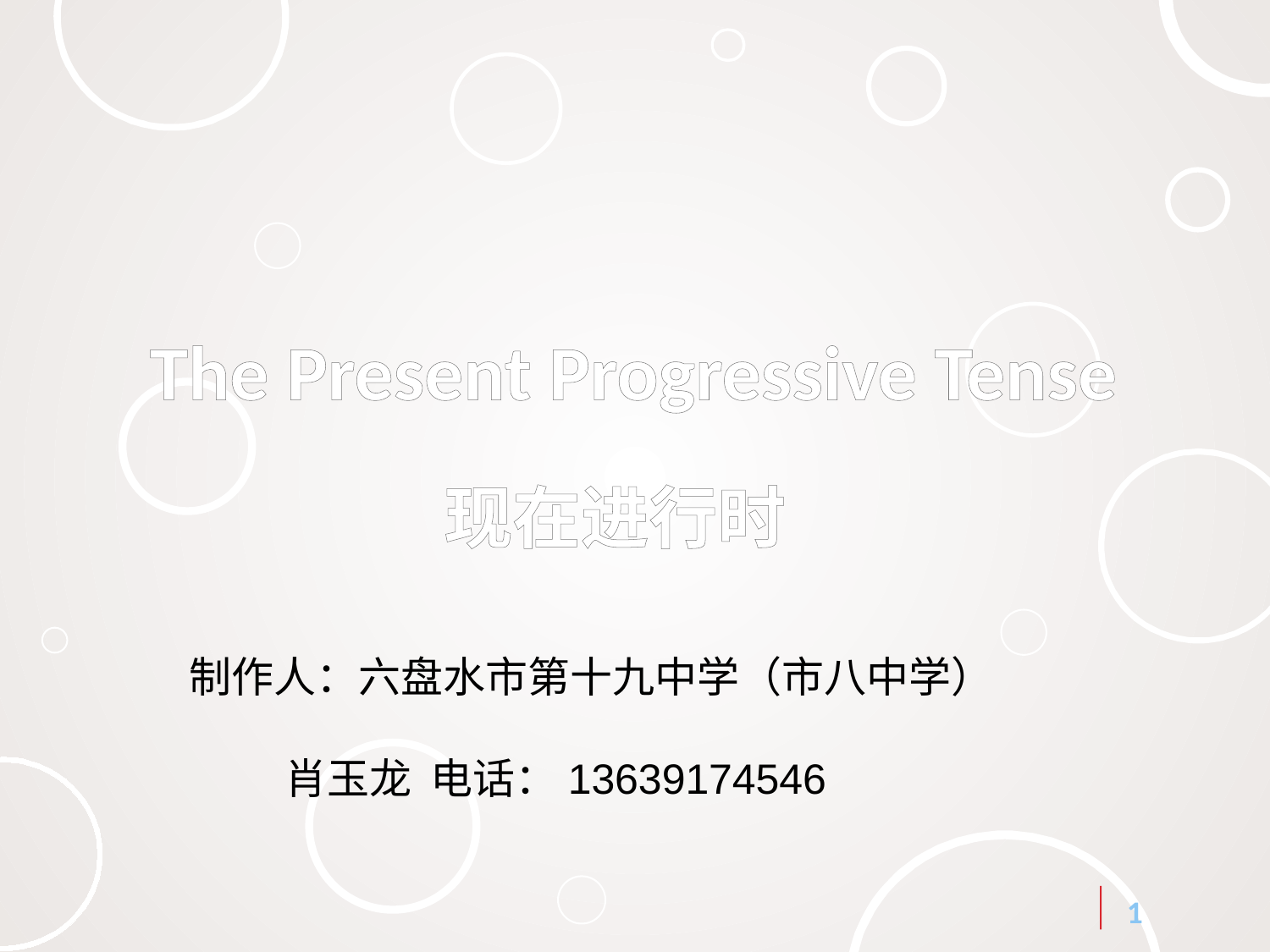

The Present Progressive Tense
# 现在进行时
制作人：六盘水市第十九中学（市八中学）

         肖玉龙  电话：13639174546
1